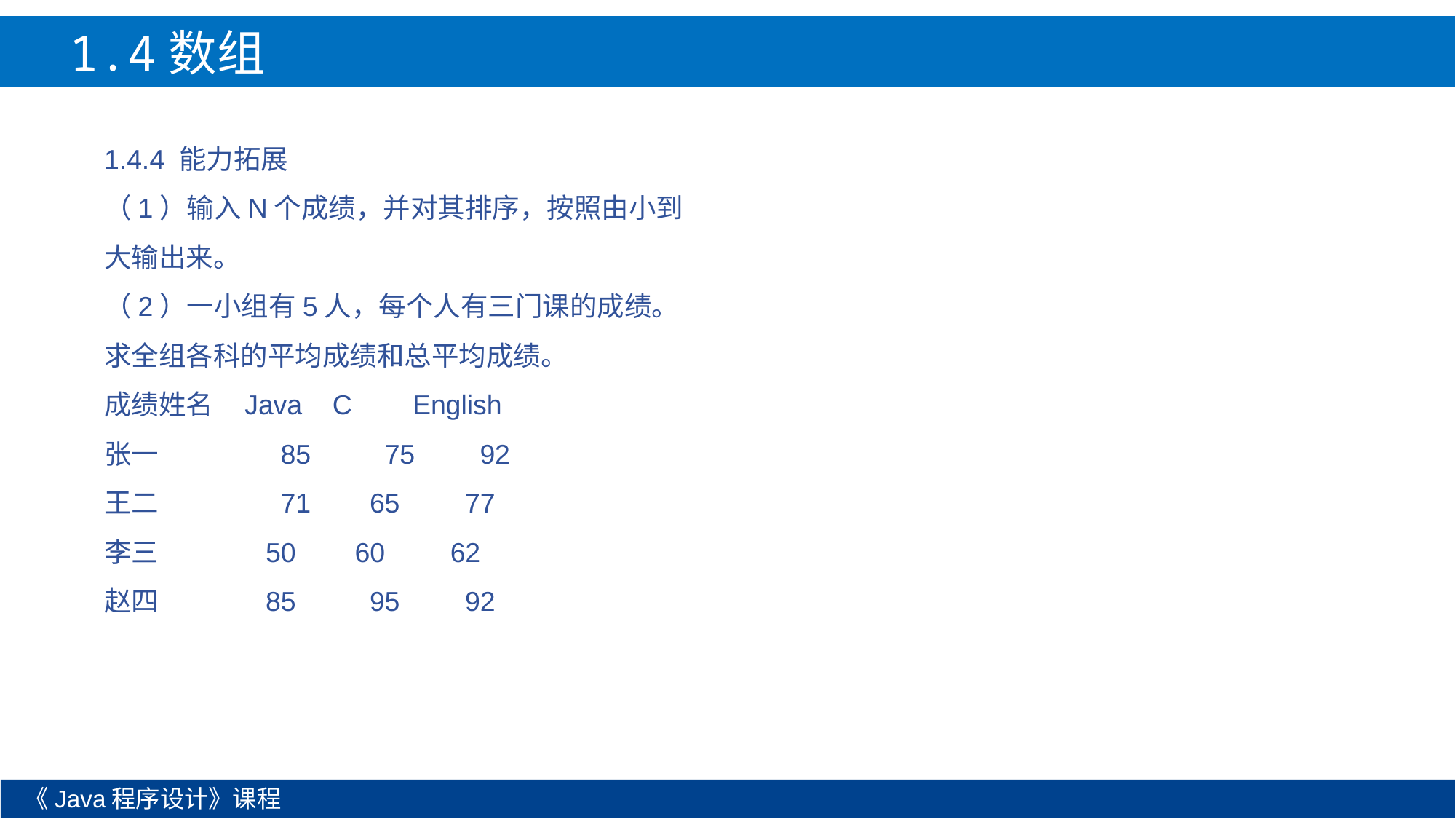

1.4数组
1.4.4 能力拓展
（1）输入N个成绩，并对其排序，按照由小到大输出来。
（2）一小组有5人，每个人有三门课的成绩。求全组各科的平均成绩和总平均成绩。
成绩姓名    Java    C 　  English
张一　　 　　85　　 75　    92
王二　　　　 71　   65　    77
李三　　　   50　   60　    62
赵四　　 　  85　　 95　    92
《Java程序设计》课程